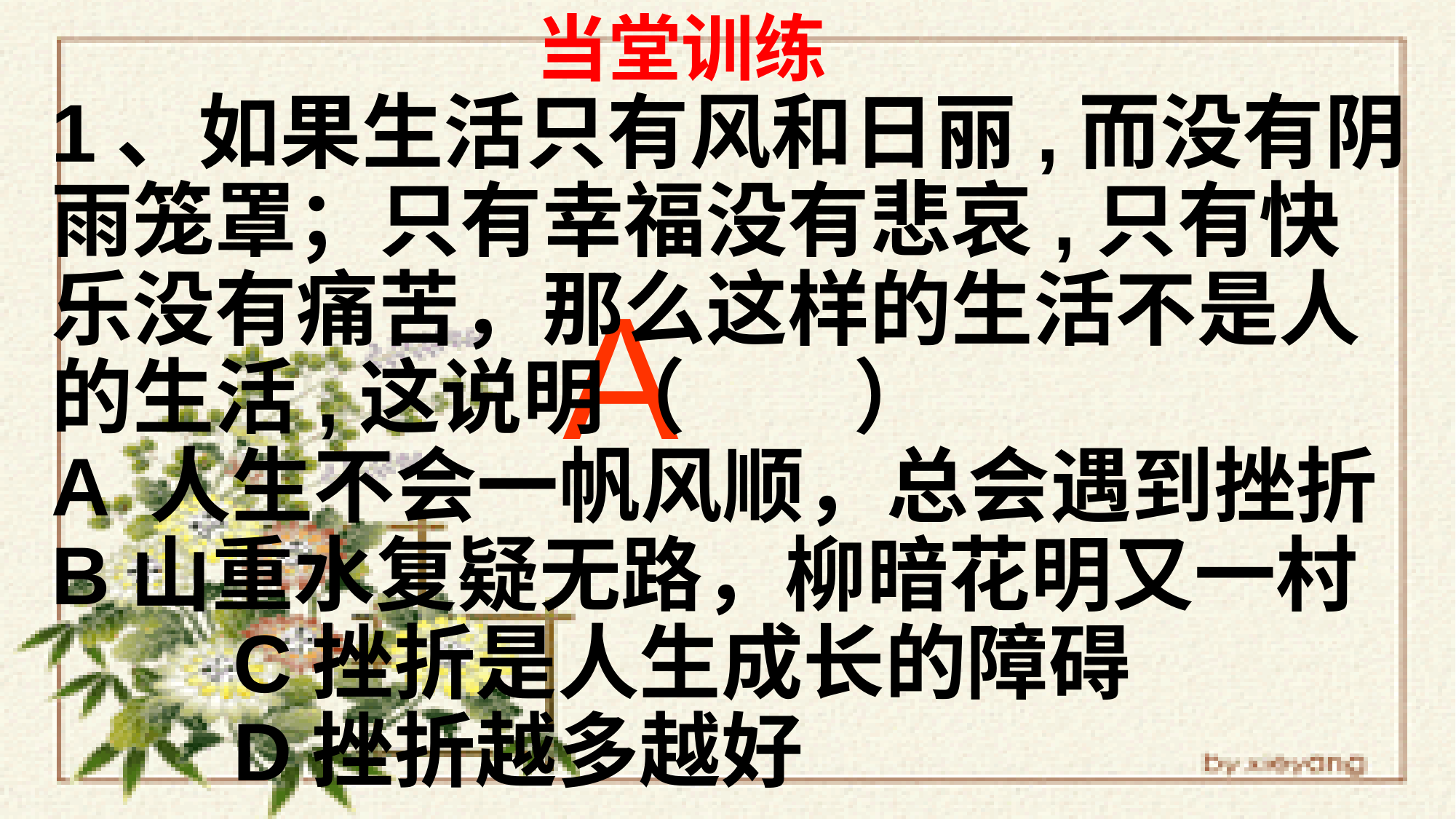

当堂训练
1、如果生活只有风和日丽,而没有阴雨笼罩；只有幸福没有悲哀,只有快乐没有痛苦，那么这样的生活不是人的生活,这说明（         ）
A 人生不会一帆风顺，总会遇到挫折
B山重水复疑无路，柳暗花明又一村
        C挫折是人生成长的障碍
        D挫折越多越好

A